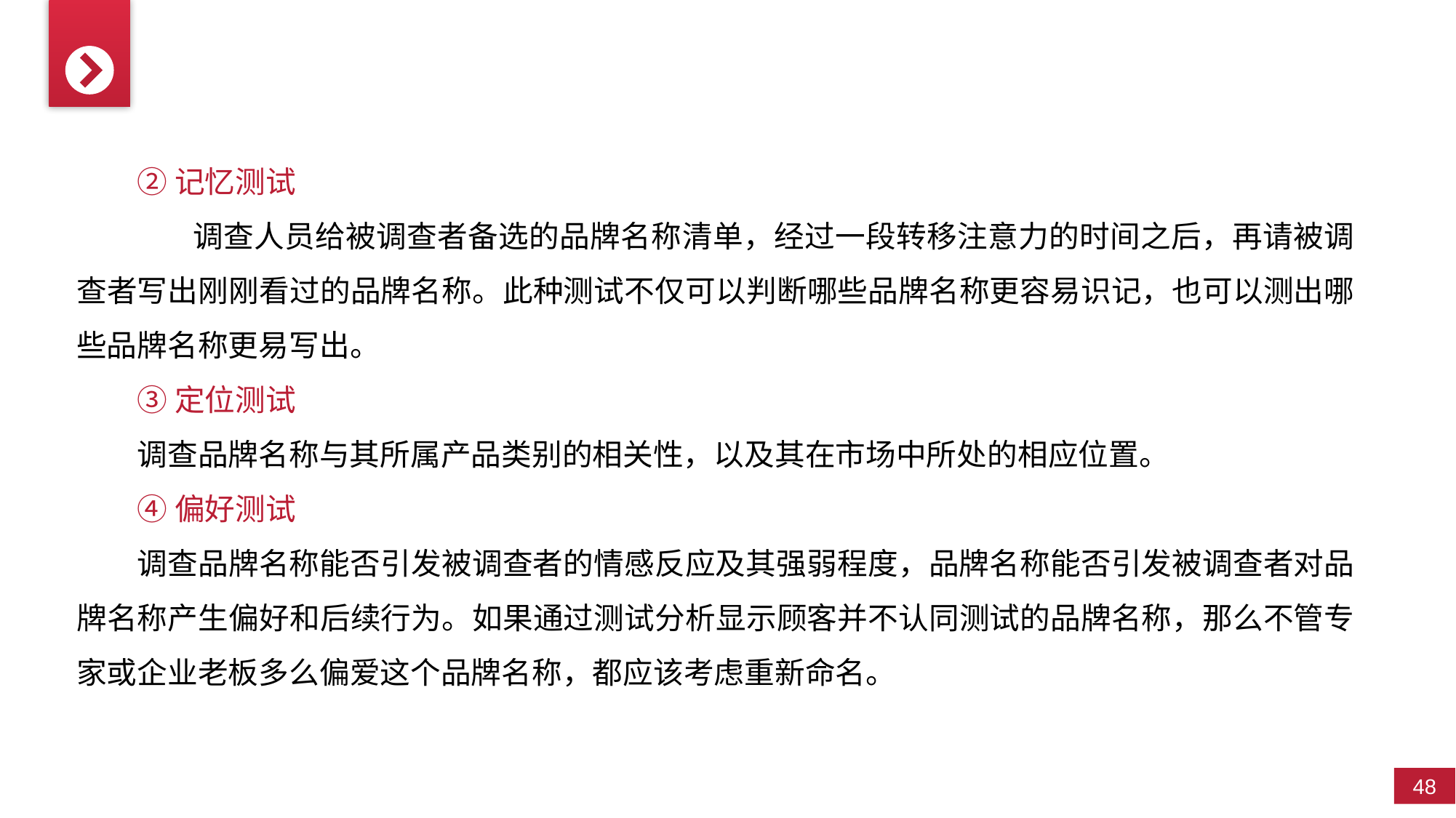

②记忆测试
       调查人员给被调查者备选的品牌名称清单，经过一段转移注意力的时间之后，再请被调查者写出刚刚看过的品牌名称。此种测试不仅可以判断哪些品牌名称更容易识记，也可以测出哪些品牌名称更易写出。
③定位测试
调查品牌名称与其所属产品类别的相关性，以及其在市场中所处的相应位置。
④偏好测试
调查品牌名称能否引发被调查者的情感反应及其强弱程度，品牌名称能否引发被调查者对品牌名称产生偏好和后续行为。如果通过测试分析显示顾客并不认同测试的品牌名称，那么不管专家或企业老板多么偏爱这个品牌名称，都应该考虑重新命名。